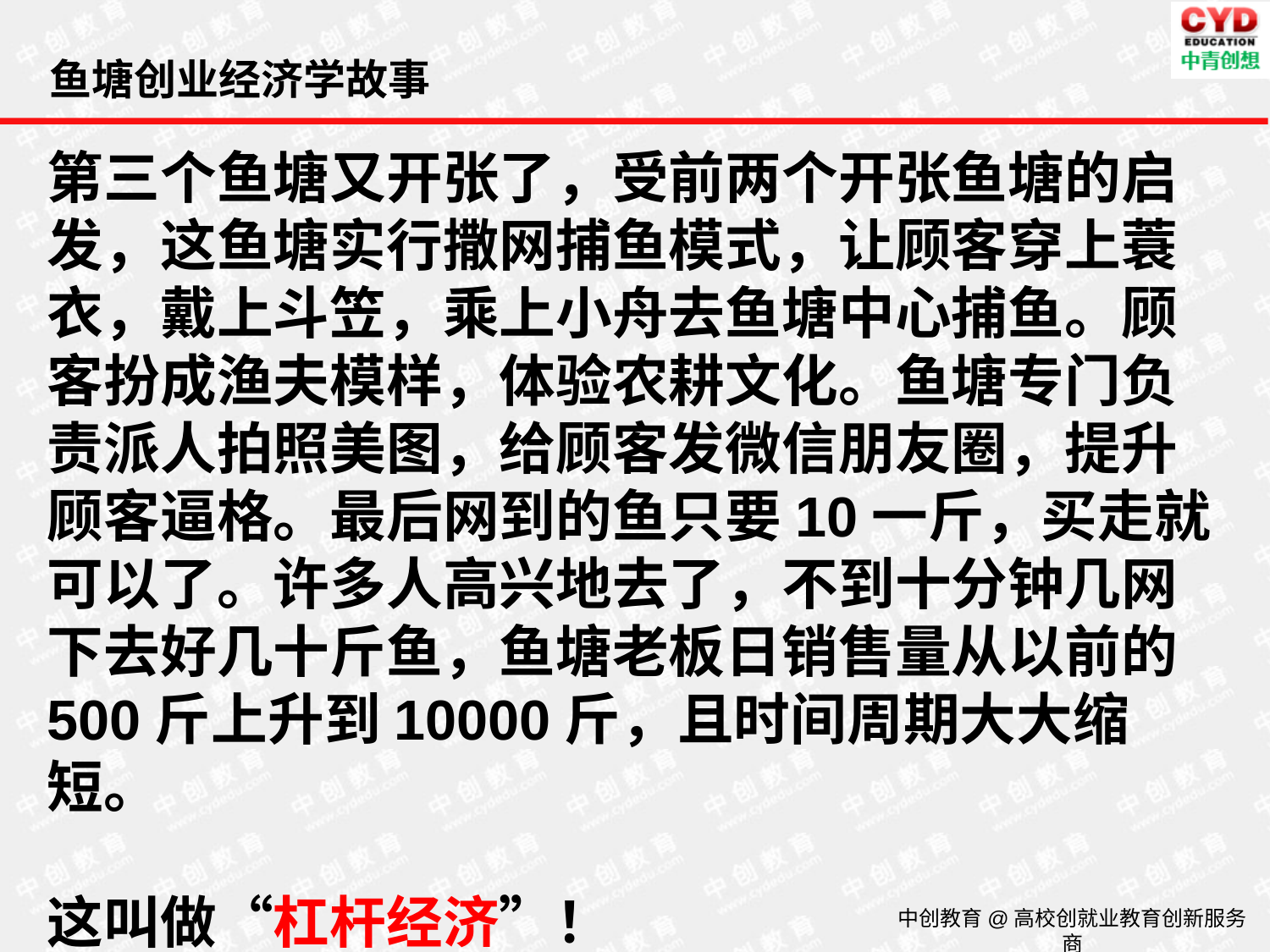

鱼塘创业经济学故事

第三个鱼塘又开张了，受前两个开张鱼塘的启发，这鱼塘实行撒网捕鱼模式，让顾客穿上蓑衣，戴上斗笠，乘上小舟去鱼塘中心捕鱼。顾客扮成渔夫模样，体验农耕文化。鱼塘专门负责派人拍照美图，给顾客发微信朋友圈，提升顾客逼格。最后网到的鱼只要10一斤，买走就可以了。许多人高兴地去了，不到十分钟几网下去好几十斤鱼，鱼塘老板日销售量从以前的500斤上升到10000斤，且时间周期大大缩短。

这叫做“杠杆经济”！